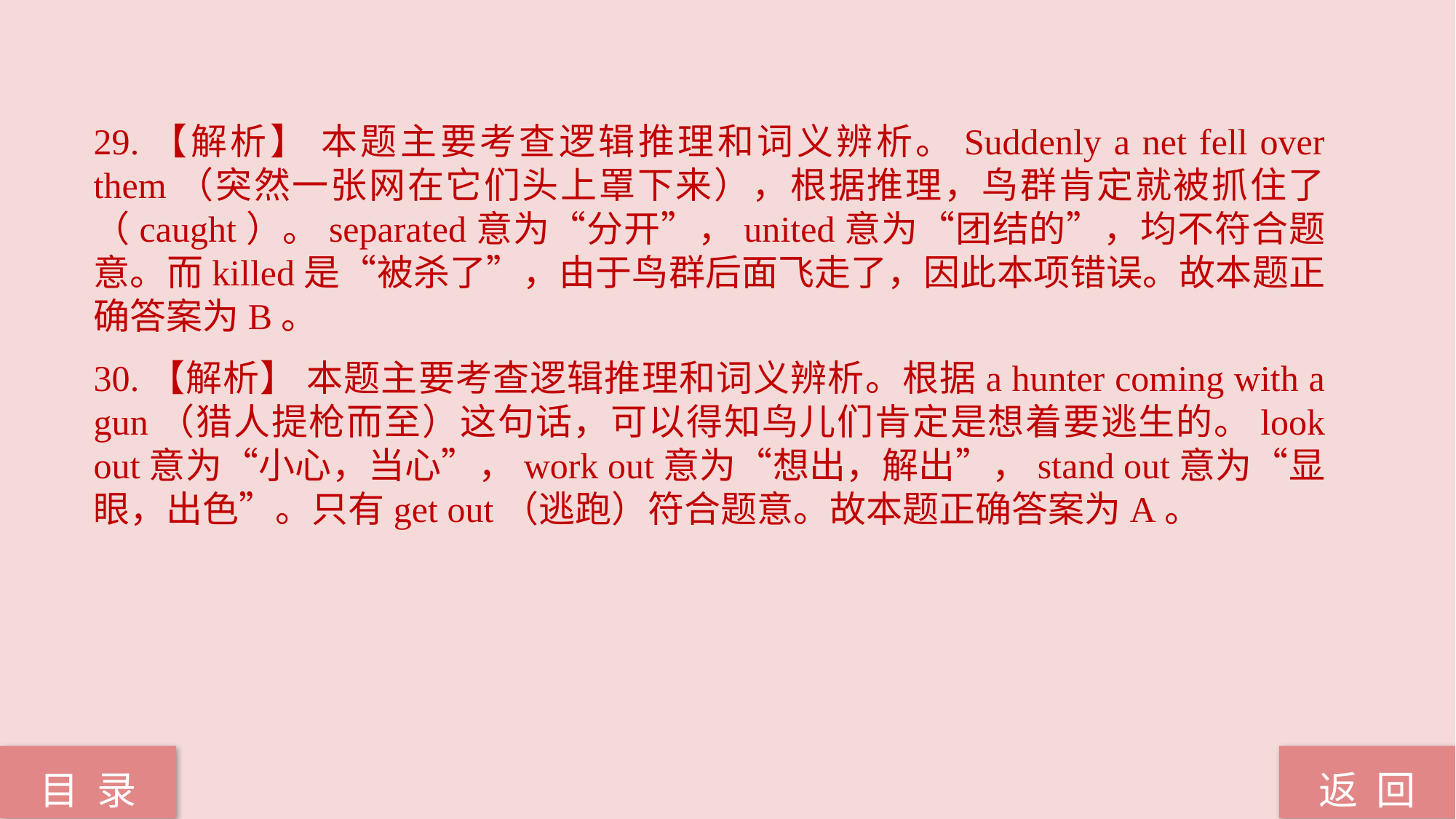

29.【解析】 本题主要考查逻辑推理和词义辨析。Suddenly a net fell over them（突然一张网在它们头上罩下来），根据推理，鸟群肯定就被抓住了（caught）。separated意为“分开”，united意为“团结的”，均不符合题意。而killed是“被杀了”，由于鸟群后面飞走了，因此本项错误。故本题正确答案为B。
30.【解析】 本题主要考查逻辑推理和词义辨析。根据a hunter coming with a gun（猎人提枪而至）这句话，可以得知鸟儿们肯定是想着要逃生的。look out意为“小心，当心”，work out意为“想出，解出”，stand out意为“显眼，出色”。只有get out（逃跑）符合题意。故本题正确答案为A。
返  回